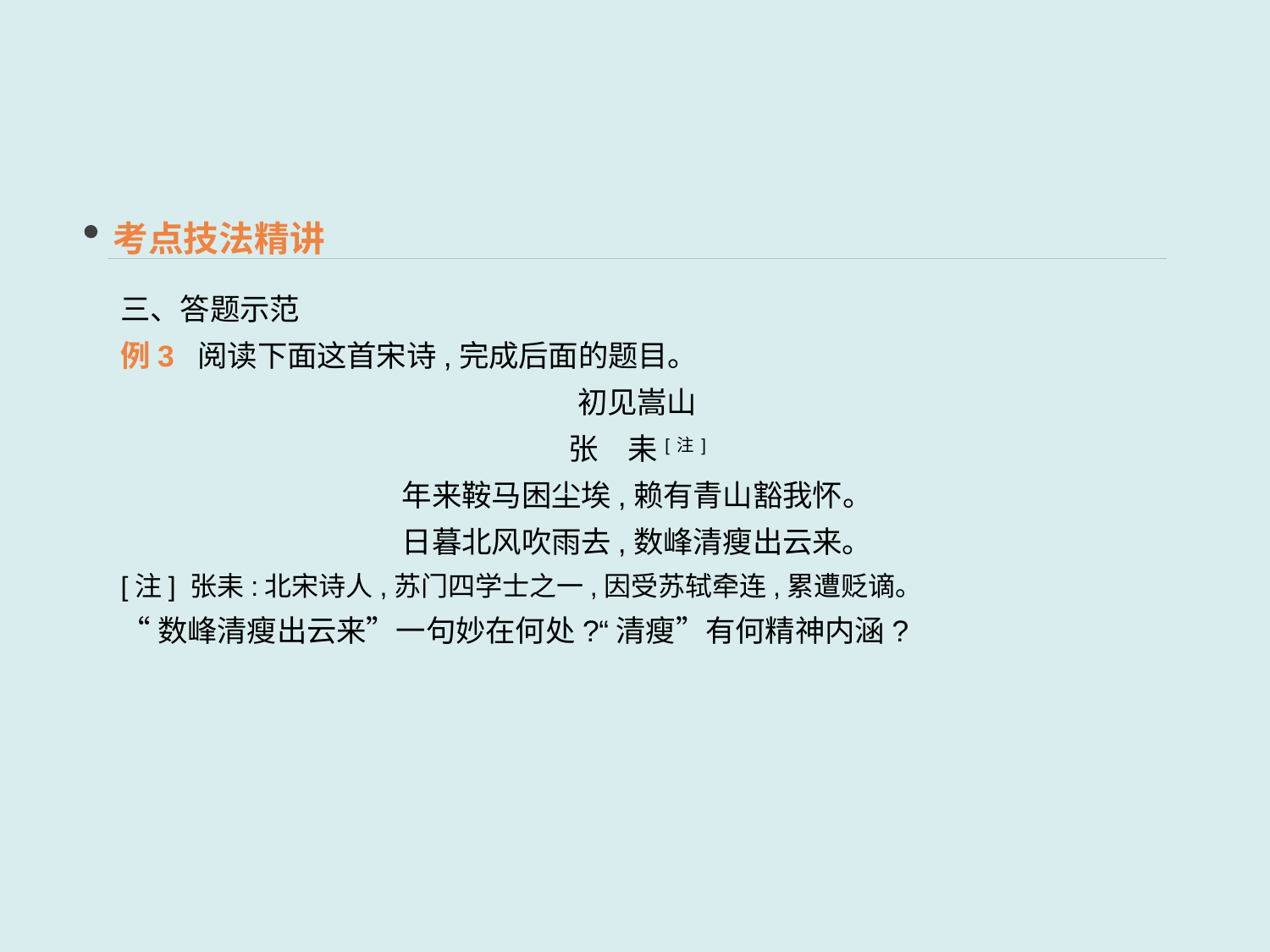

考点技法精讲

三、答题示范
例3  阅读下面这首宋诗,完成后面的题目。
初见嵩山
张　耒[注]
年来鞍马困尘埃,赖有青山豁我怀。
日暮北风吹雨去,数峰清瘦出云来。
[注] 张耒:北宋诗人,苏门四学士之一,因受苏轼牵连,累遭贬谪。
“数峰清瘦出云来”一句妙在何处?“清瘦”有何精神内涵?